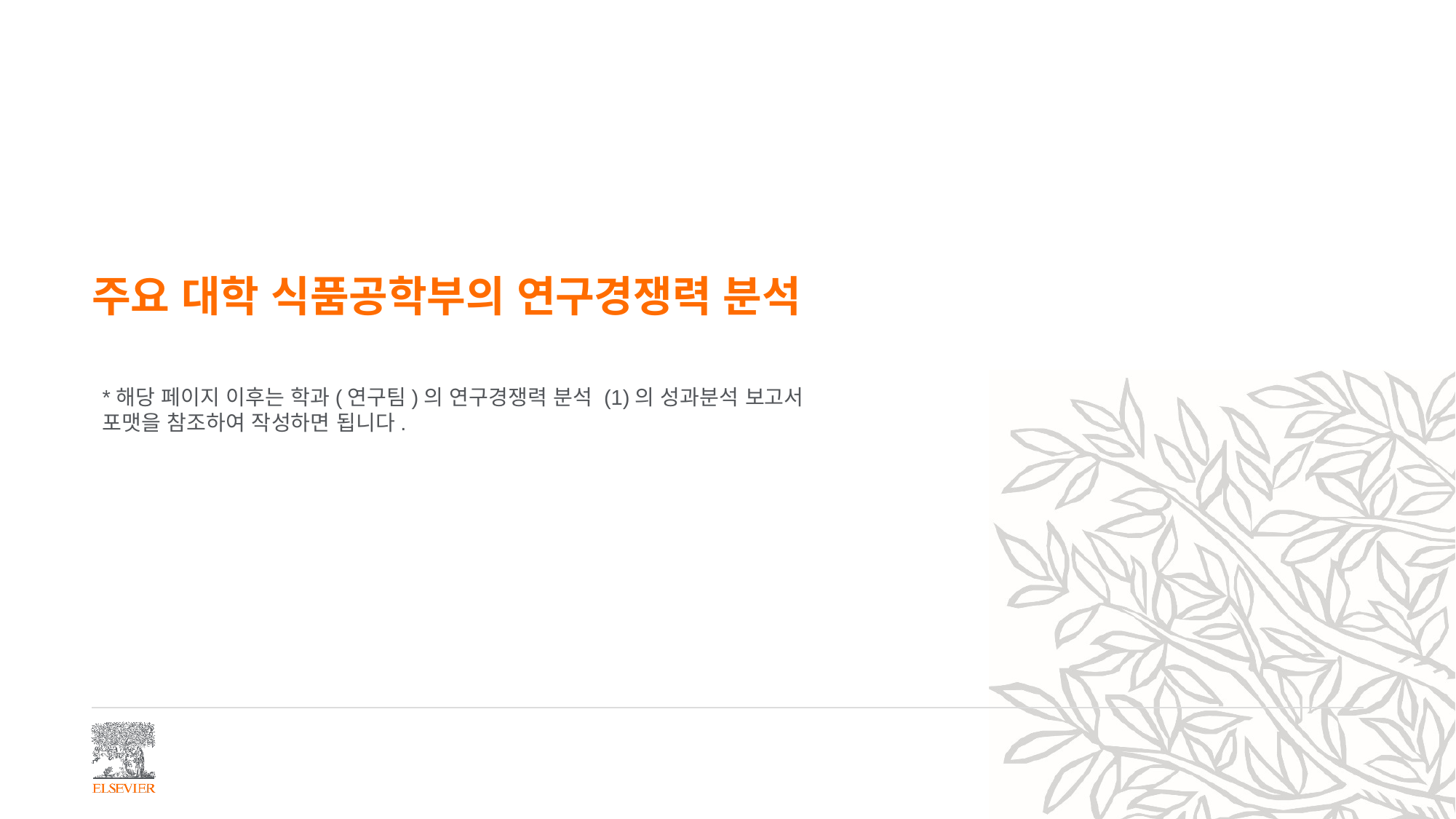

# 주요 대학 식품공학부의 연구경쟁력 분석
*해당 페이지 이후는 학과(연구팀)의 연구경쟁력 분석 (1)의 성과분석 보고서 포맷을 참조하여 작성하면 됩니다.